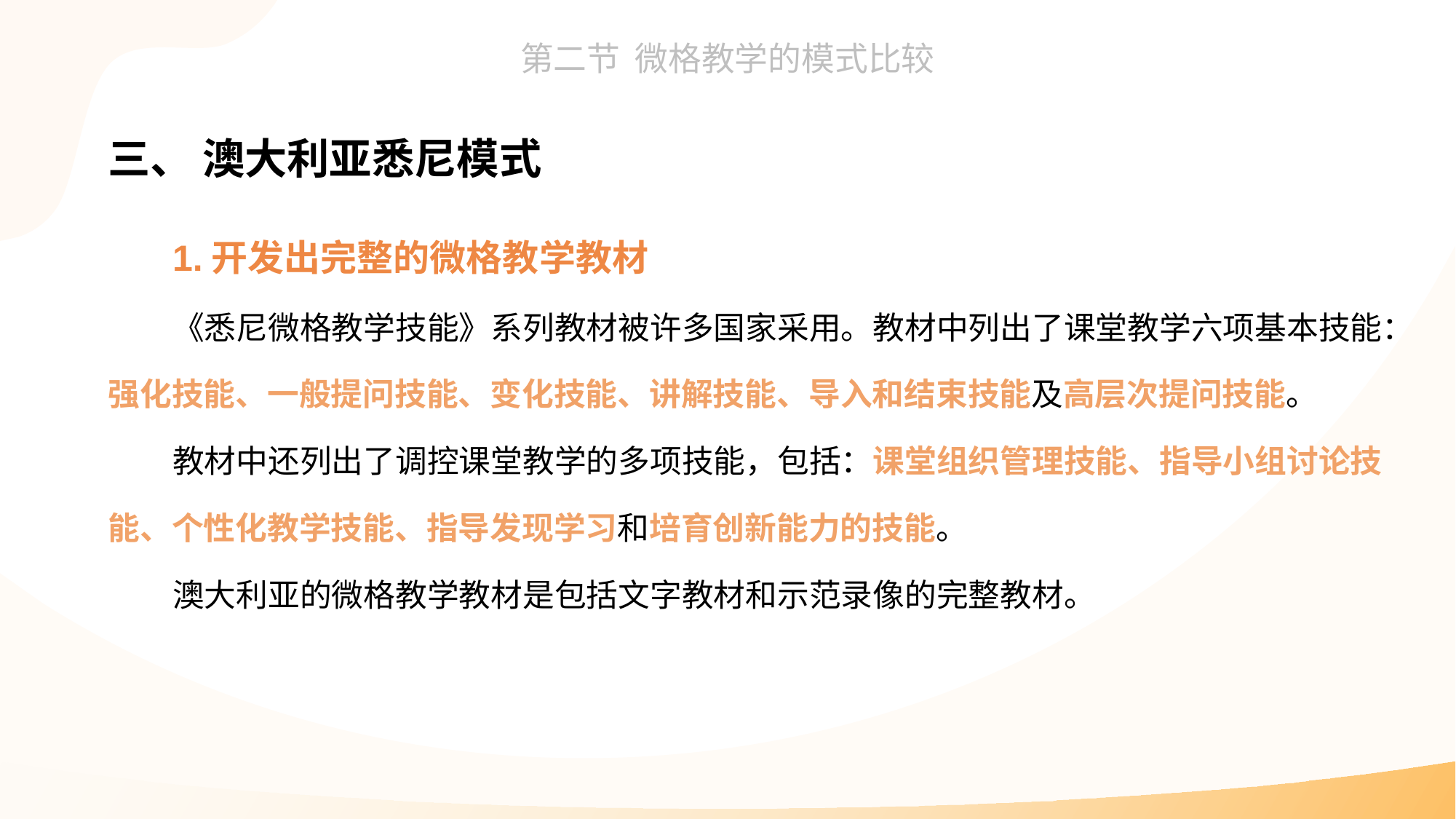

三、 澳大利亚悉尼模式
1.开发出完整的微格教学教材
《悉尼微格教学技能》系列教材被许多国家采用。教材中列出了课堂教学六项基本技能：强化技能、一般提问技能、变化技能、讲解技能、导入和结束技能及高层次提问技能。
教材中还列出了调控课堂教学的多项技能，包括：课堂组织管理技能、指导小组讨论技能、个性化教学技能、指导发现学习和培育创新能力的技能。
澳大利亚的微格教学教材是包括文字教材和示范录像的完整教材。